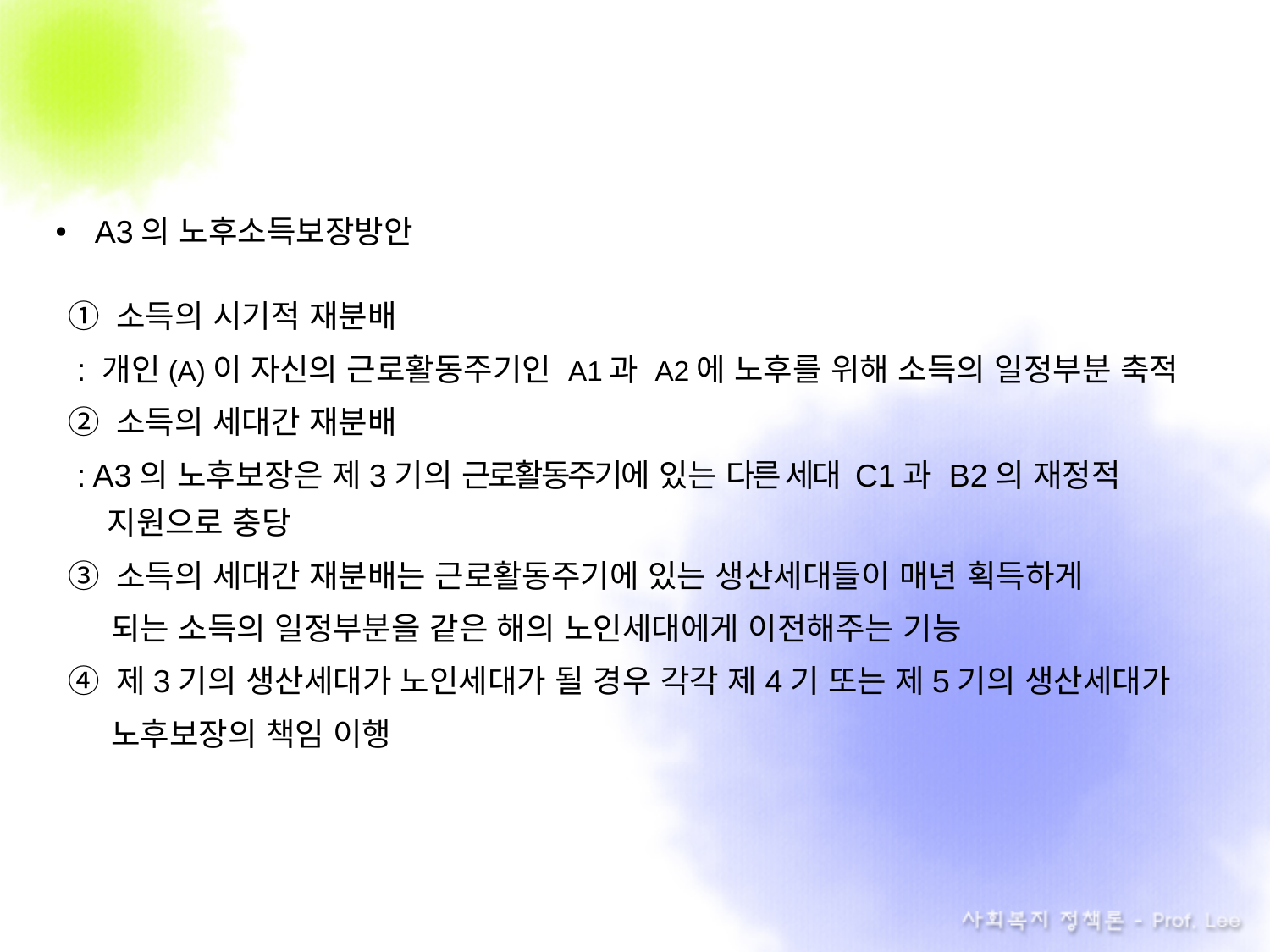

A3의 노후소득보장방안

① 소득의 시기적 재분배
 : 개인(A)이 자신의 근로활동주기인 A1과 A2에 노후를 위해 소득의 일정부분 축적
② 소득의 세대간 재분배
 : A3의 노후보장은 제3기의 근로활동주기에 있는 다른 세대 C1과 B2의 재정적 지원으로 충당
③ 소득의 세대간 재분배는 근로활동주기에 있는 생산세대들이 매년 획득하게
    되는 소득의 일정부분을 같은 해의 노인세대에게 이전해주는 기능
④ 제3기의 생산세대가 노인세대가 될 경우 각각 제4기 또는 제5기의 생산세대가
    노후보장의 책임 이행